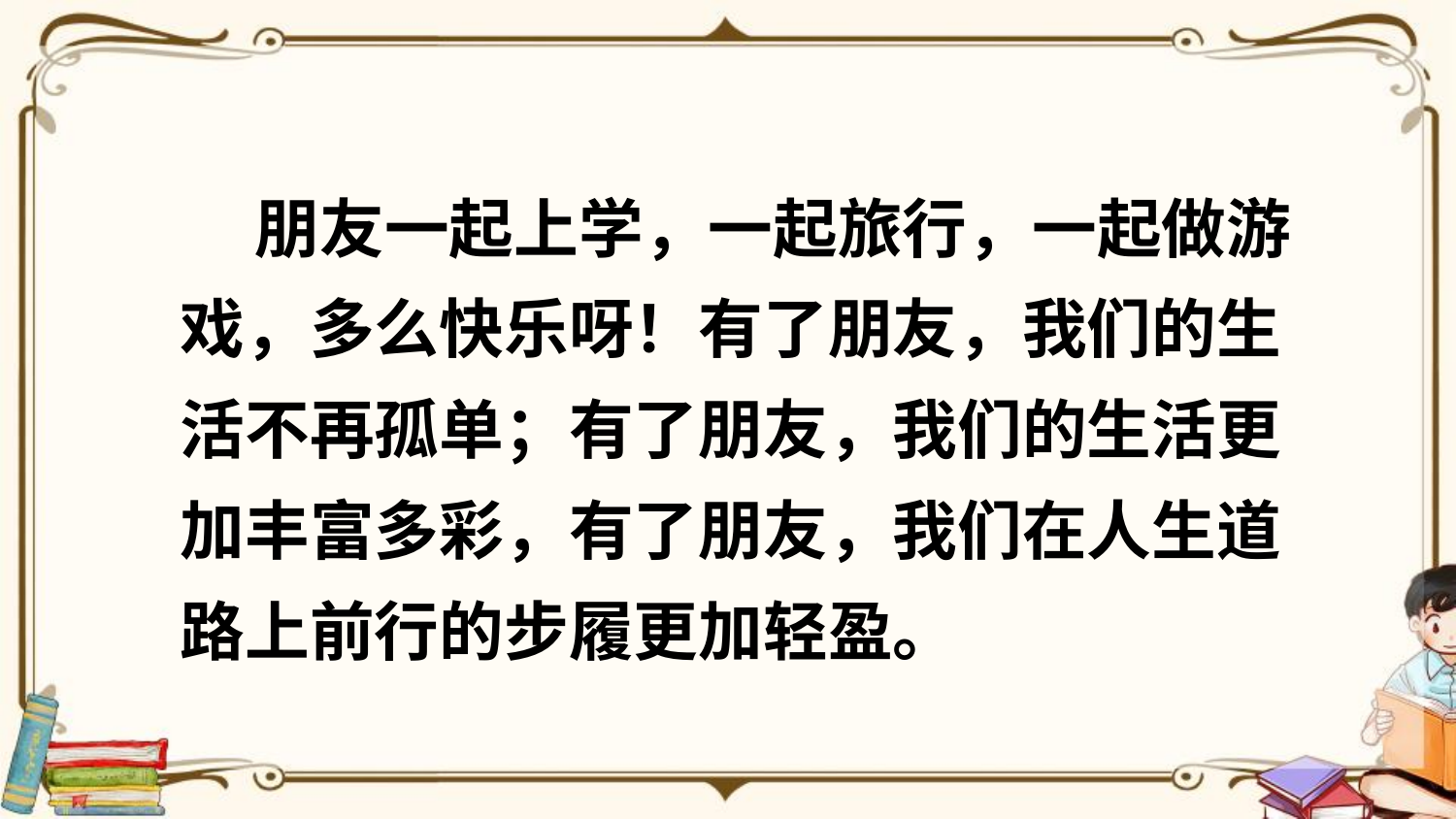

朋友一起上学，一起旅行，一起做游戏，多么快乐呀！有了朋友，我们的生活不再孤单；有了朋友，我们的生活更加丰富多彩，有了朋友，我们在人生道路上前行的步履更加轻盈。